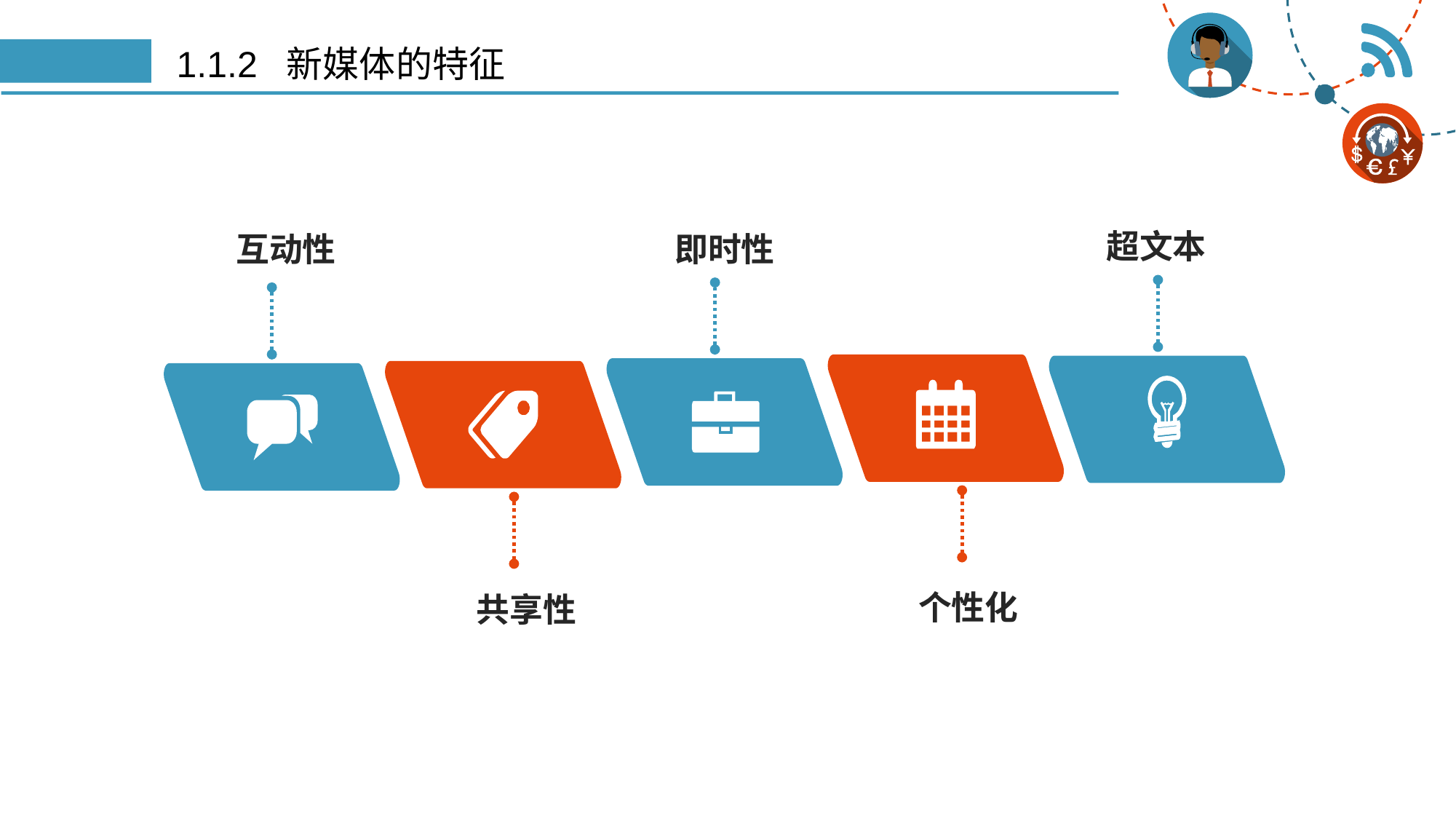

# 1.1.2  新媒体的特征
超文本

互动性

即时性

个性化

共享性